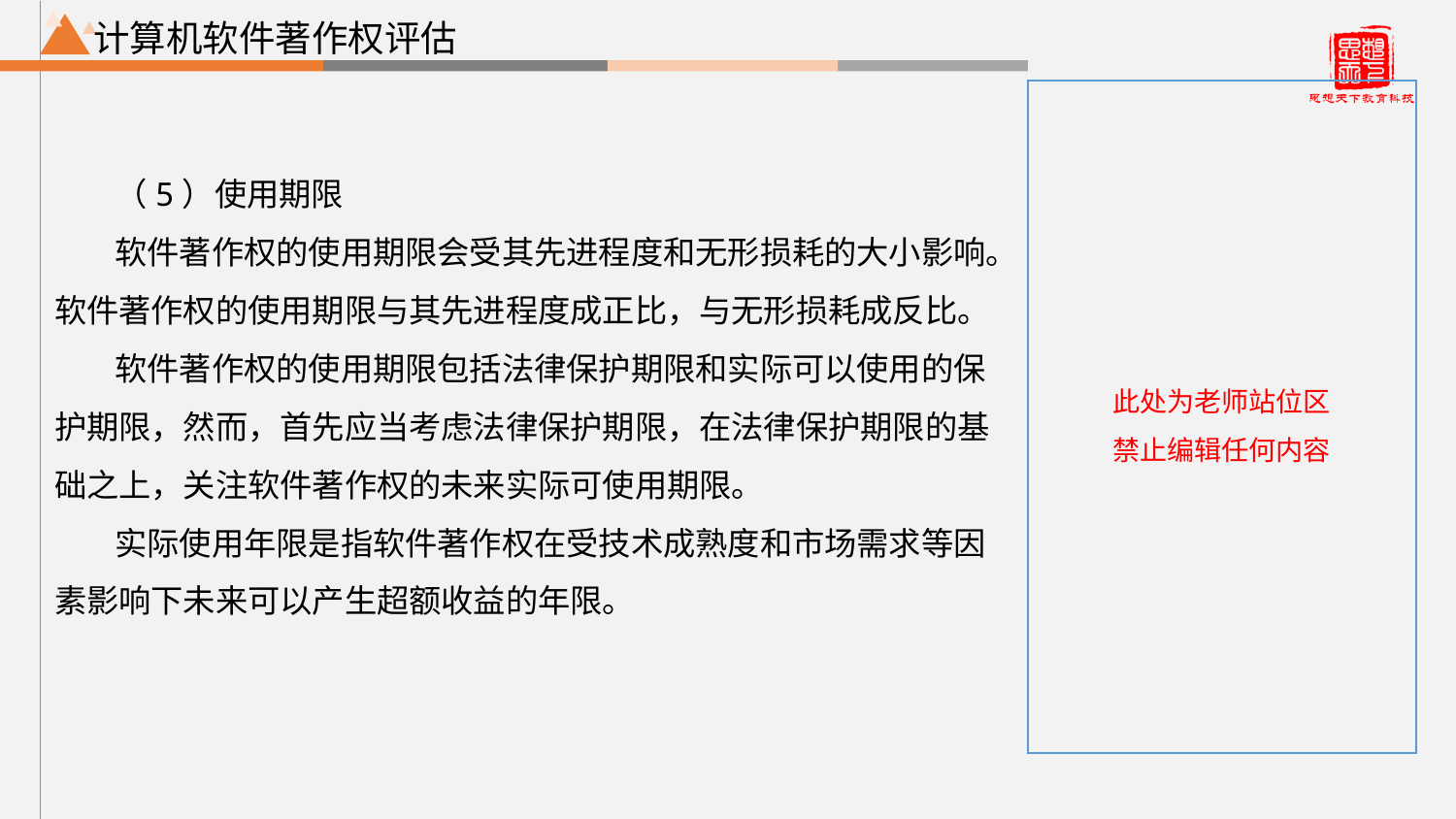

计算机软件著作权评估
（5）使用期限
软件著作权的使用期限会受其先进程度和无形损耗的大小影响。软件著作权的使用期限与其先进程度成正比，与无形损耗成反比。
软件著作权的使用期限包括法律保护期限和实际可以使用的保护期限，然而，首先应当考虑法律保护期限，在法律保护期限的基础之上，关注软件著作权的未来实际可使用期限。
实际使用年限是指软件著作权在受技术成熟度和市场需求等因素影响下未来可以产生超额收益的年限。
9